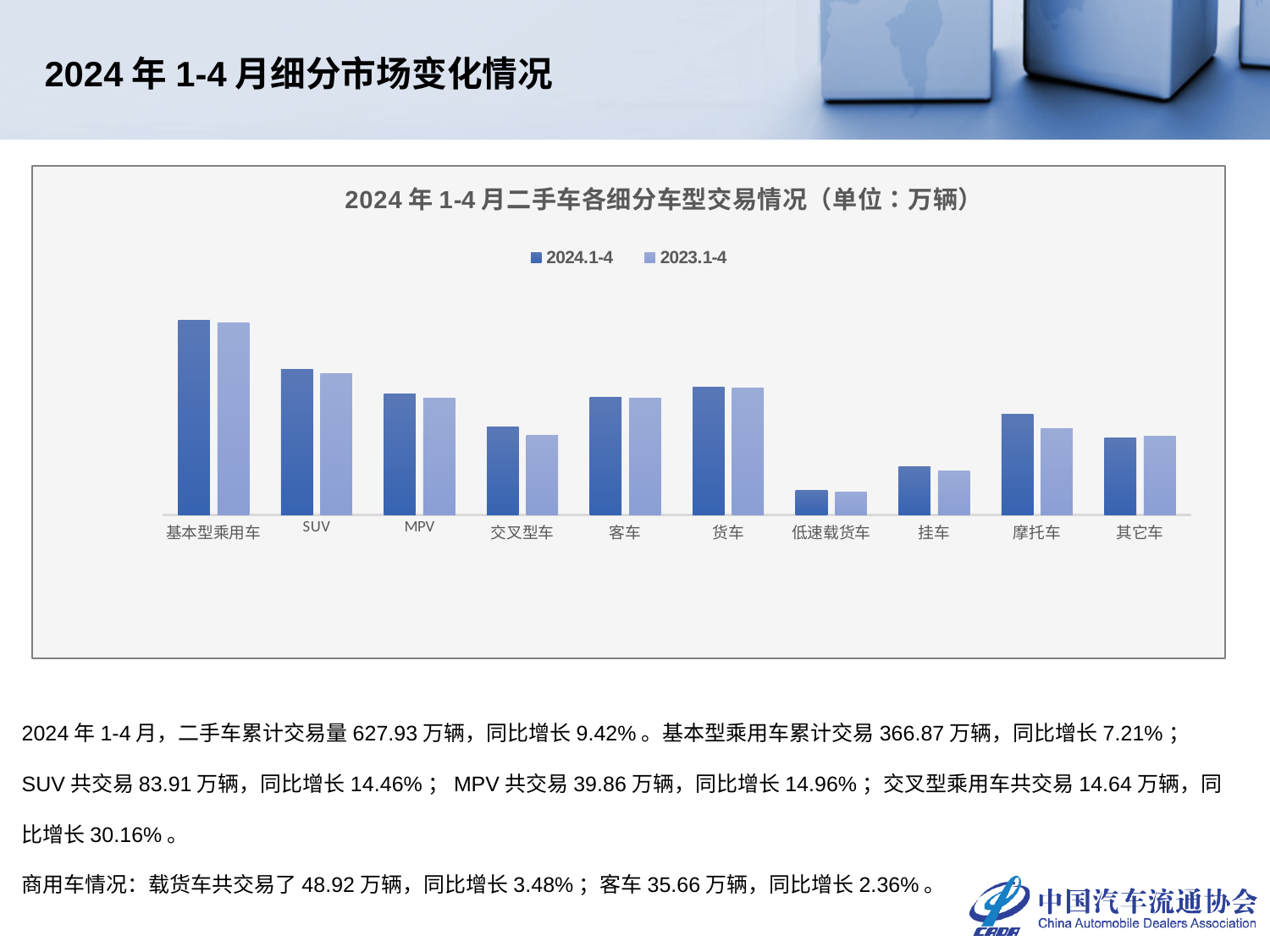

2024年1-4月细分市场变化情况

### Chart: 2024年1-4月二手车各细分车型交易情况（单位：万辆）

| Category | 2024.1-4 | 2023.1-4 |
|---|---|---|
| 基本型乘用车 | 366.8721 | 342.2136 |
| SUV | 83.9101 | 73.3093 |
| MPV | 39.8592 | 34.6732 |
| 交叉型车 | 14.6409 | 11.2482 |
| 客车 | 35.6575 | 34.8348 |
| 货车 | 48.9236 | 47.2801 |
| 低速载货车 | 2.1286 | 2.0022 |
| 挂车 | 4.3039 | 3.8392 |
| 摩托车 | 21.3017 | 13.6332 |
| 其它车 | 10.3314 | 10.8179 |
2024年1-4月，二手车累计交易量627.93万辆，同比增长9.42%。基本型乘用车累计交易366.87万辆，同比增长7.21%；SUV共交易83.91万辆，同比增长14.46%；MPV共交易39.86万辆，同比增长14.96%；交叉型乘用车共交易14.64万辆，同比增长30.16%。
商用车情况：载货车共交易了48.92万辆，同比增长3.48%；客车35.66万辆，同比增长2.36%。